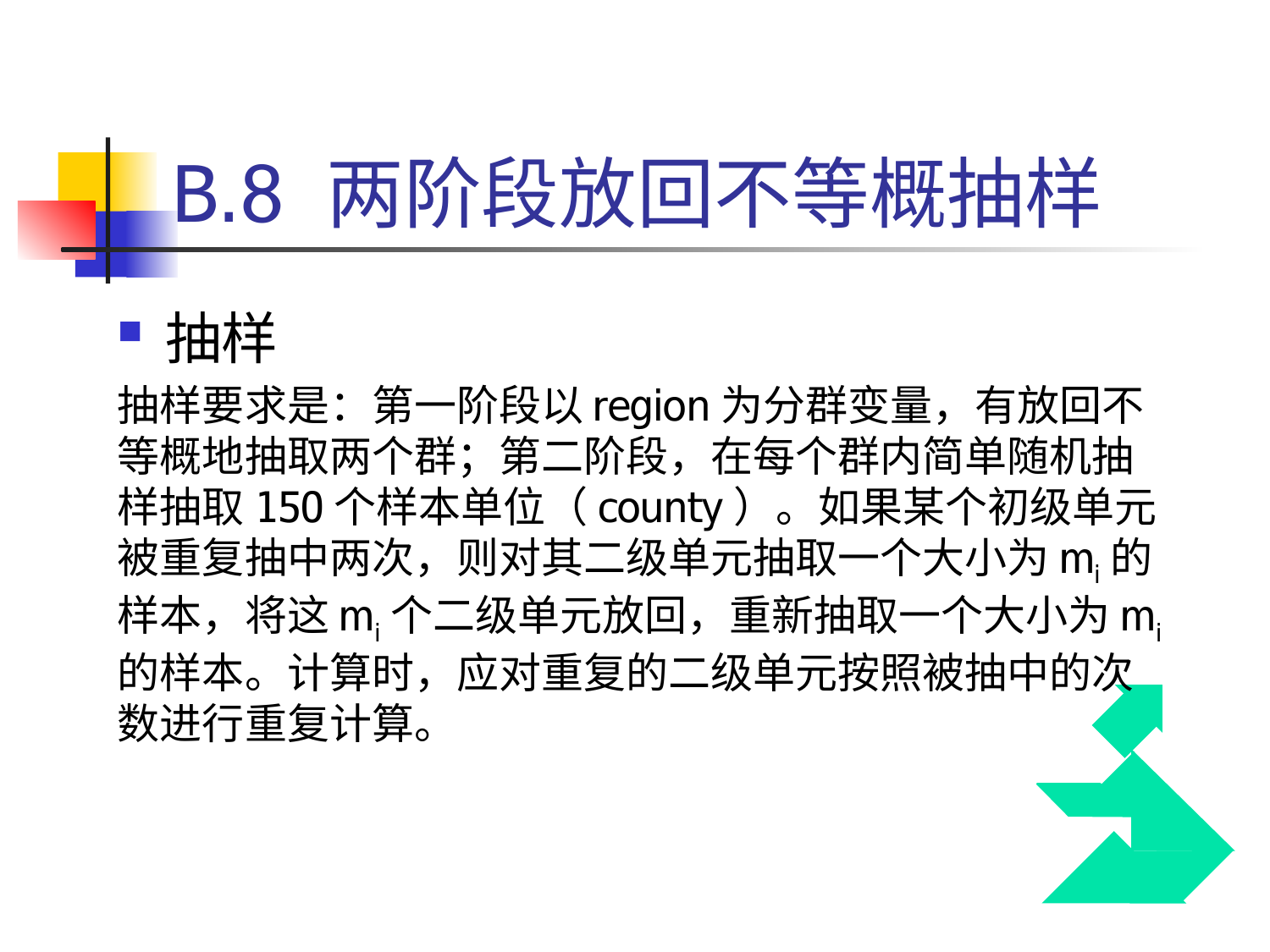

# B.8 两阶段放回不等概抽样
抽样
抽样要求是：第一阶段以region为分群变量，有放回不等概地抽取两个群；第二阶段，在每个群内简单随机抽样抽取150个样本单位（county）。如果某个初级单元被重复抽中两次，则对其二级单元抽取一个大小为mi的样本，将这mi个二级单元放回，重新抽取一个大小为mi的样本。计算时，应对重复的二级单元按照被抽中的次数进行重复计算。